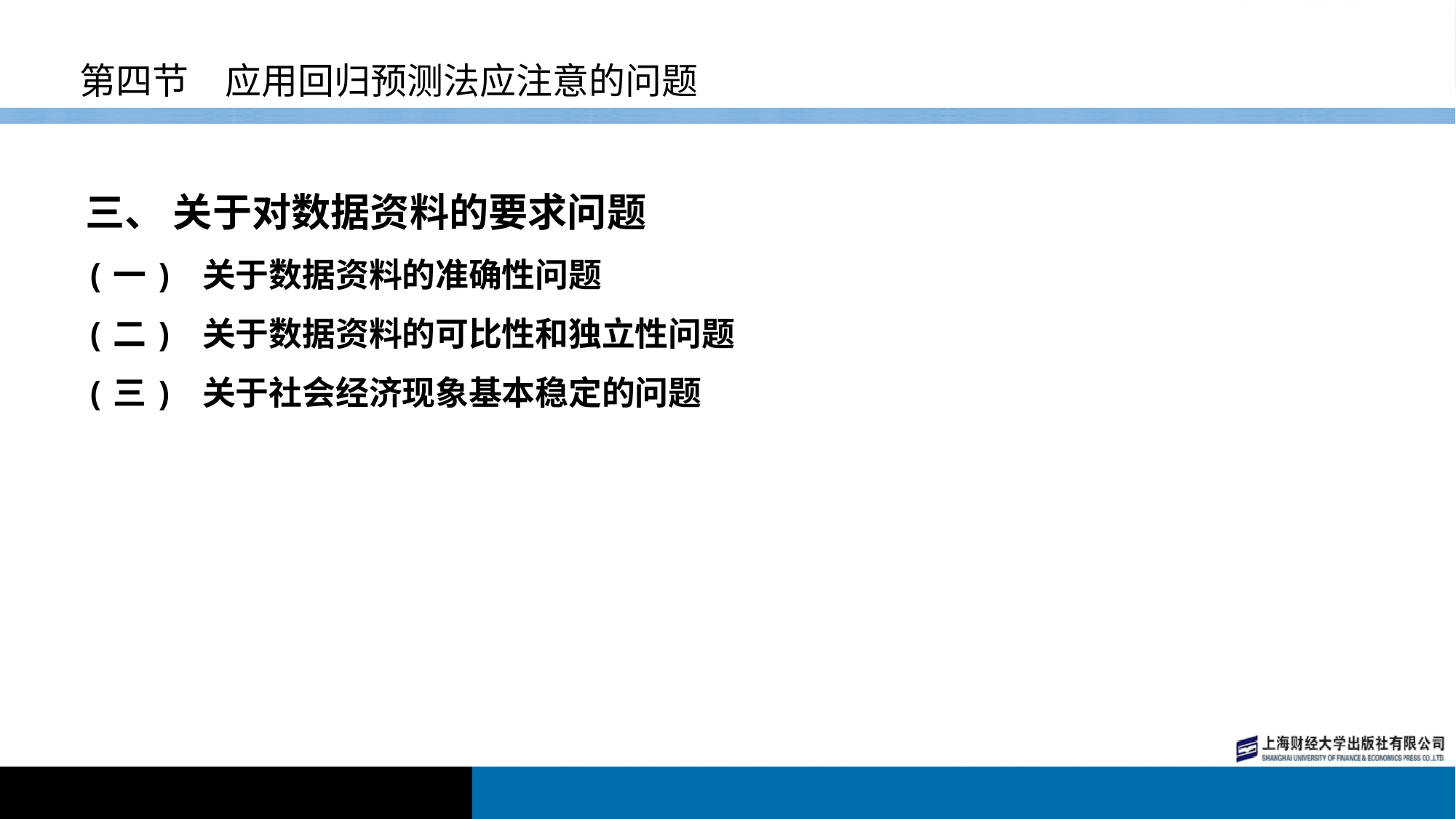

# 第四节　应用回归预测法应注意的问题
三、 关于对数据资料的要求问题
(一) 关于数据资料的准确性问题
(二) 关于数据资料的可比性和独立性问题
(三) 关于社会经济现象基本稳定的问题
17